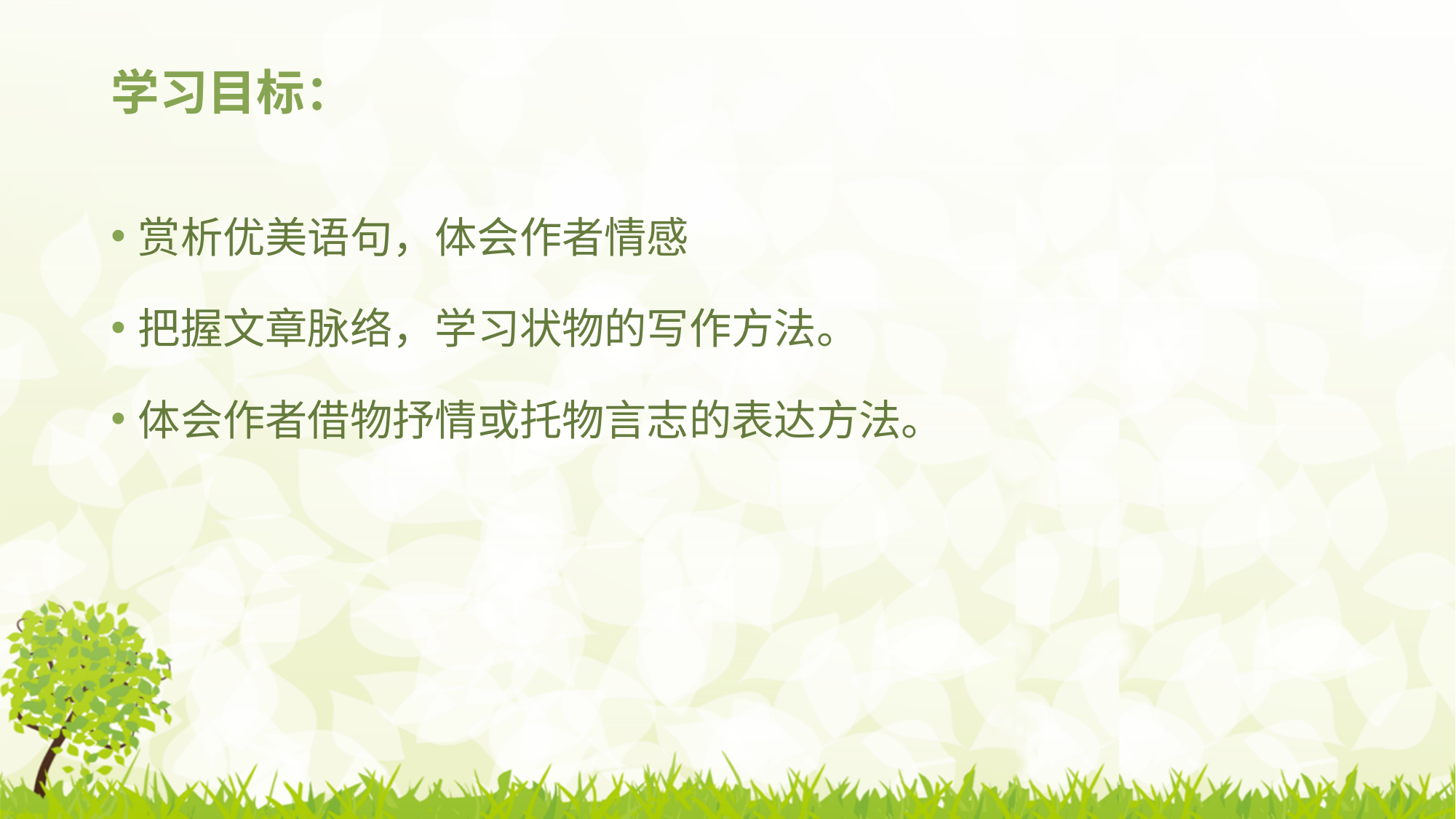

学习目标：
赏析优美语句，体会作者情感
把握文章脉络，学习状物的写作方法。
体会作者借物抒情或托物言志的表达方法。